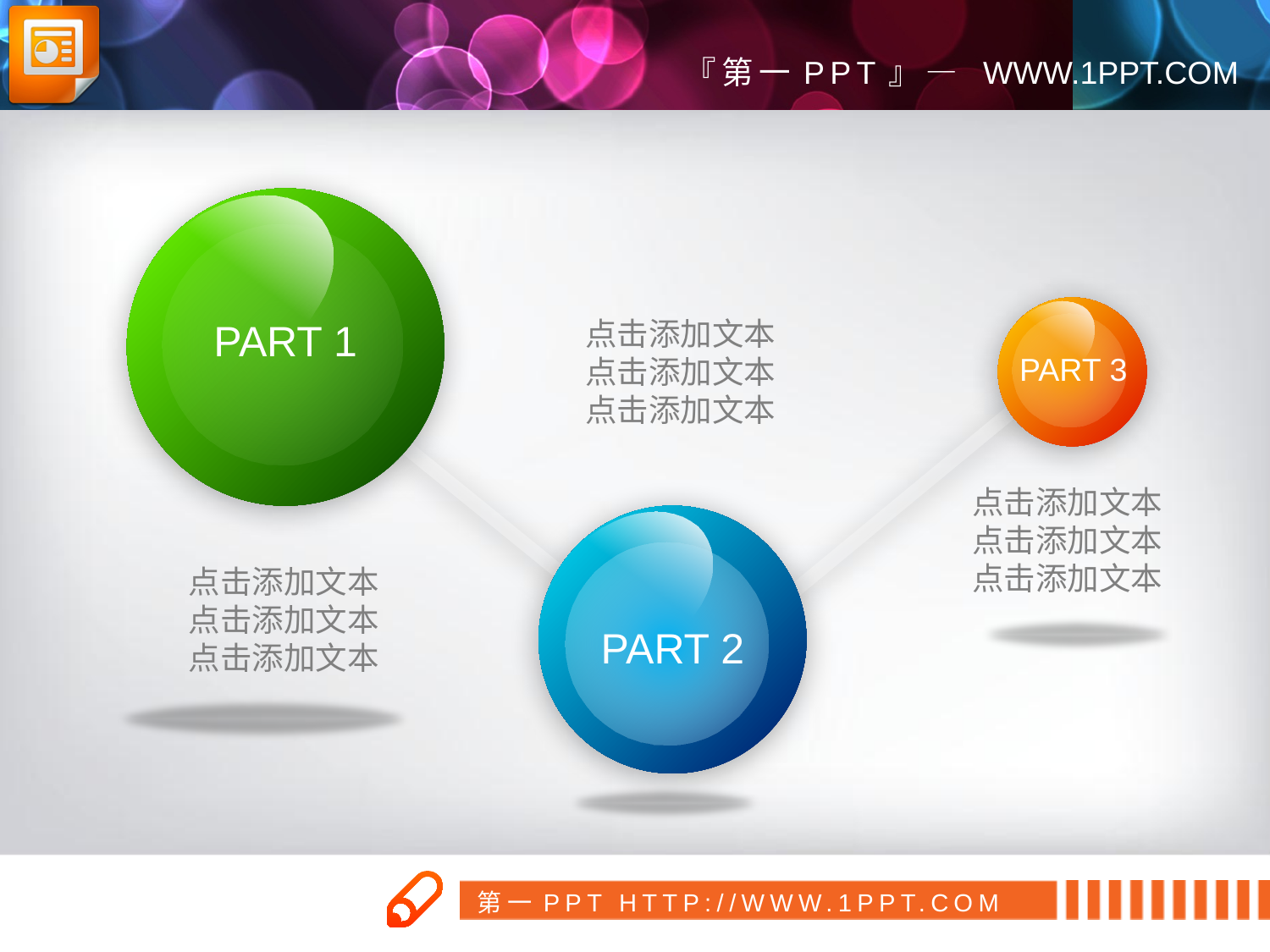

PART 1
点击添加文本
点击添加文本
点击添加文本
PART 3
点击添加文本
点击添加文本
点击添加文本

点击添加文本
点击添加文本
点击添加文本
PART 2